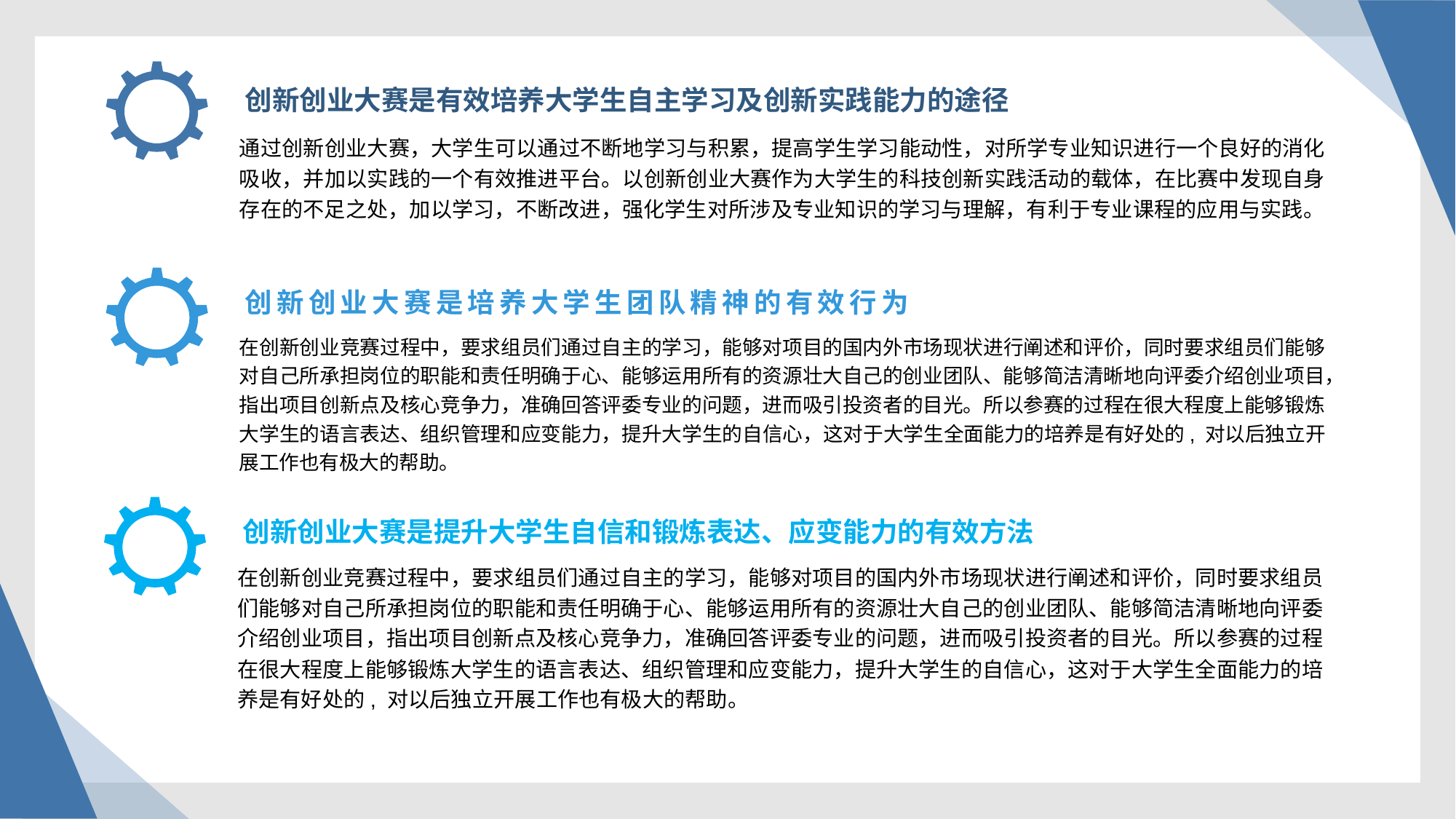

创新创业大赛是有效培养大学生自主学习及创新实践能力的途径

通过创新创业大赛，大学生可以通过不断地学习与积累，提高学生学习能动性，对所学专业知识进行一个良好的消化吸收，并加以实践的一个有效推进平台。以创新创业大赛作为大学生的科技创新实践活动的载体，在比赛中发现自身存在的不足之处，加以学习，不断改进，强化学生对所涉及专业知识的学习与理解，有利于专业课程的应用与实践。
创新创业大赛是培养大学生团队精神的有效行为

在创新创业竞赛过程中，要求组员们通过自主的学习，能够对项目的国内外市场现状进行阐述和评价，同时要求组员们能够对自己所承担岗位的职能和责任明确于心、能够运用所有的资源壮大自己的创业团队、能够简洁清晰地向评委介绍创业项目，指出项目创新点及核心竞争力，准确回答评委专业的问题，进而吸引投资者的目光。所以参赛的过程在很大程度上能够锻炼大学生的语言表达、组织管理和应变能力，提升大学生的自信心，这对于大学生全面能力的培养是有好处的, 对以后独立开展工作也有极大的帮助。
创新创业大赛是提升大学生自信和锻炼表达、应变能力的有效方法

在创新创业竞赛过程中，要求组员们通过自主的学习，能够对项目的国内外市场现状进行阐述和评价，同时要求组员们能够对自己所承担岗位的职能和责任明确于心、能够运用所有的资源壮大自己的创业团队、能够简洁清晰地向评委介绍创业项目，指出项目创新点及核心竞争力，准确回答评委专业的问题，进而吸引投资者的目光。所以参赛的过程在很大程度上能够锻炼大学生的语言表达、组织管理和应变能力，提升大学生的自信心，这对于大学生全面能力的培养是有好处的, 对以后独立开展工作也有极大的帮助。